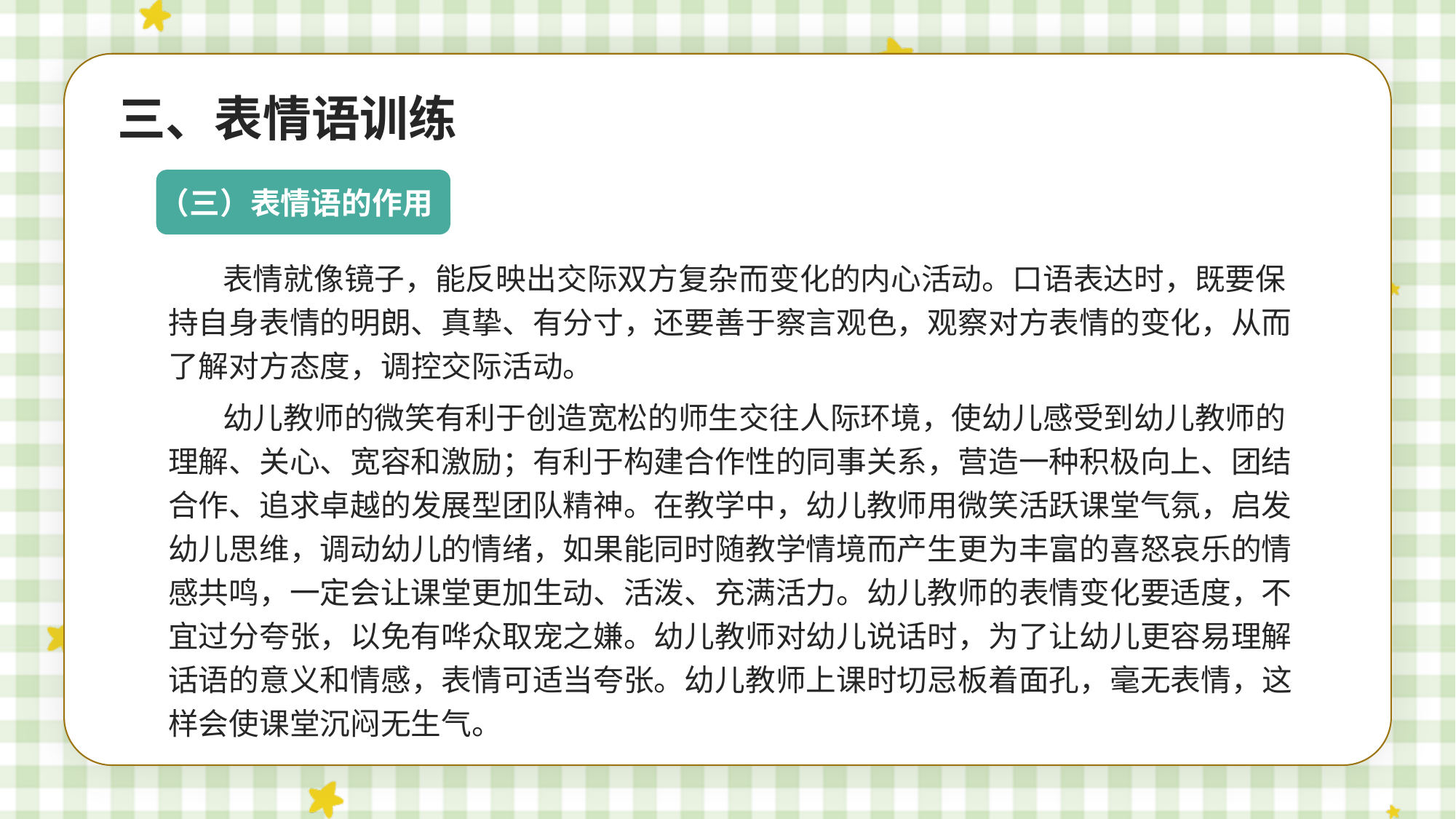

三、表情语训练
（三）表情语的作用
表情就像镜子，能反映出交际双方复杂而变化的内心活动。口语表达时，既要保持自身表情的明朗、真挚、有分寸，还要善于察言观色，观察对方表情的变化，从而了解对方态度，调控交际活动。
幼儿教师的微笑有利于创造宽松的师生交往人际环境，使幼儿感受到幼儿教师的理解、关心、宽容和激励；有利于构建合作性的同事关系，营造一种积极向上、团结合作、追求卓越的发展型团队精神。在教学中，幼儿教师用微笑活跃课堂气氛，启发幼儿思维，调动幼儿的情绪，如果能同时随教学情境而产生更为丰富的喜怒哀乐的情感共鸣，一定会让课堂更加生动、活泼、充满活力。幼儿教师的表情变化要适度，不宜过分夸张，以免有哗众取宠之嫌。幼儿教师对幼儿说话时，为了让幼儿更容易理解话语的意义和情感，表情可适当夸张。幼儿教师上课时切忌板着面孔，毫无表情，这样会使课堂沉闷无生气。